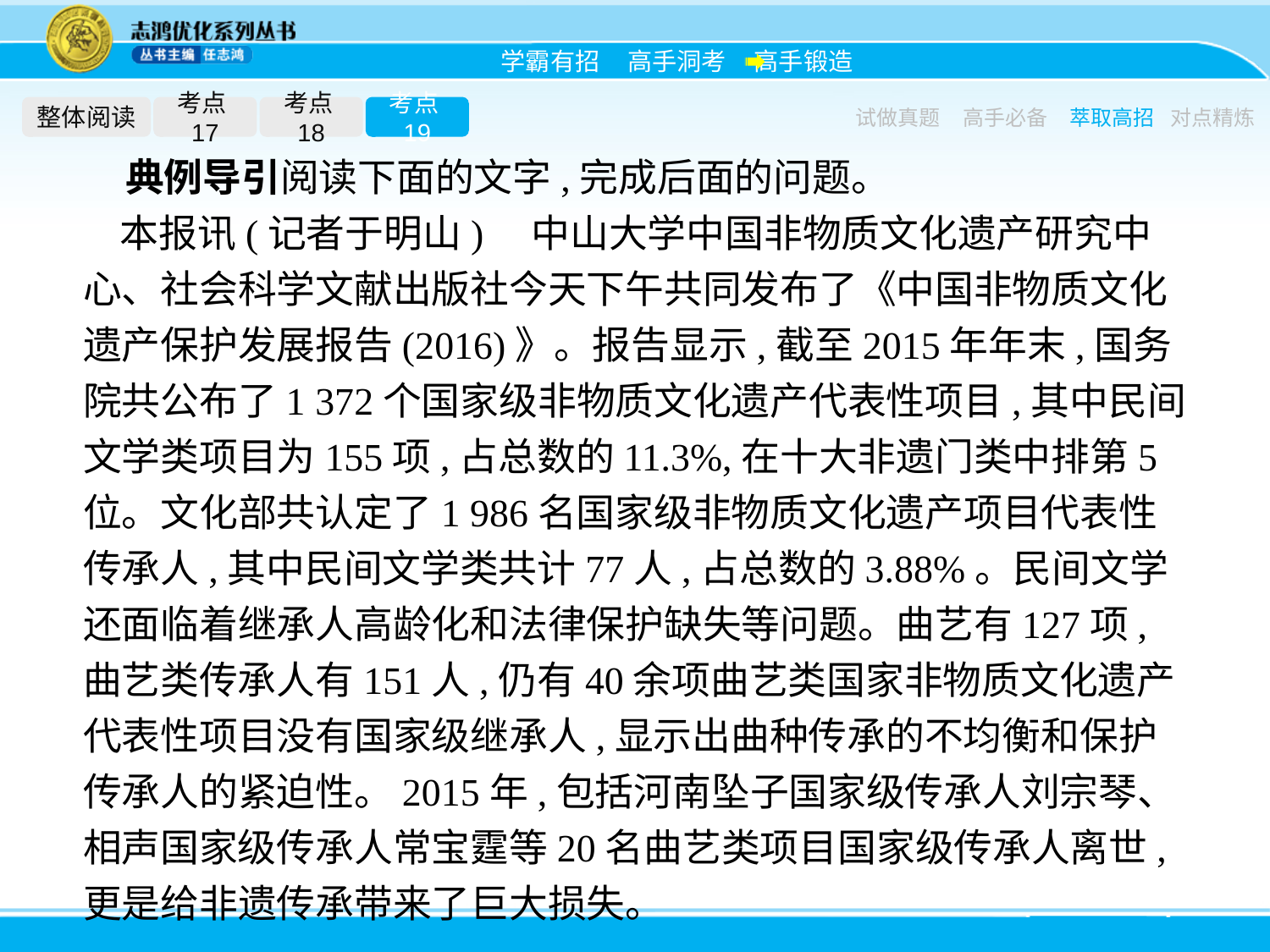

整体阅读
考点17
考点18
考点19
试做真题
高手必备
萃取高招
对点精炼
典例导引阅读下面的文字,完成后面的问题。
本报讯(记者于明山)　中山大学中国非物质文化遗产研究中心、社会科学文献出版社今天下午共同发布了《中国非物质文化遗产保护发展报告(2016)》。报告显示,截至2015年年末,国务院共公布了1 372个国家级非物质文化遗产代表性项目,其中民间文学类项目为155项,占总数的11.3%,在十大非遗门类中排第5位。文化部共认定了1 986名国家级非物质文化遗产项目代表性传承人,其中民间文学类共计77人,占总数的3.88%。民间文学还面临着继承人高龄化和法律保护缺失等问题。曲艺有127项,曲艺类传承人有151人,仍有40余项曲艺类国家非物质文化遗产代表性项目没有国家级继承人,显示出曲种传承的不均衡和保护传承人的紧迫性。2015年,包括河南坠子国家级传承人刘宗琴、相声国家级传承人常宝霆等20名曲艺类项目国家级传承人离世,更是给非遗传承带来了巨大损失。